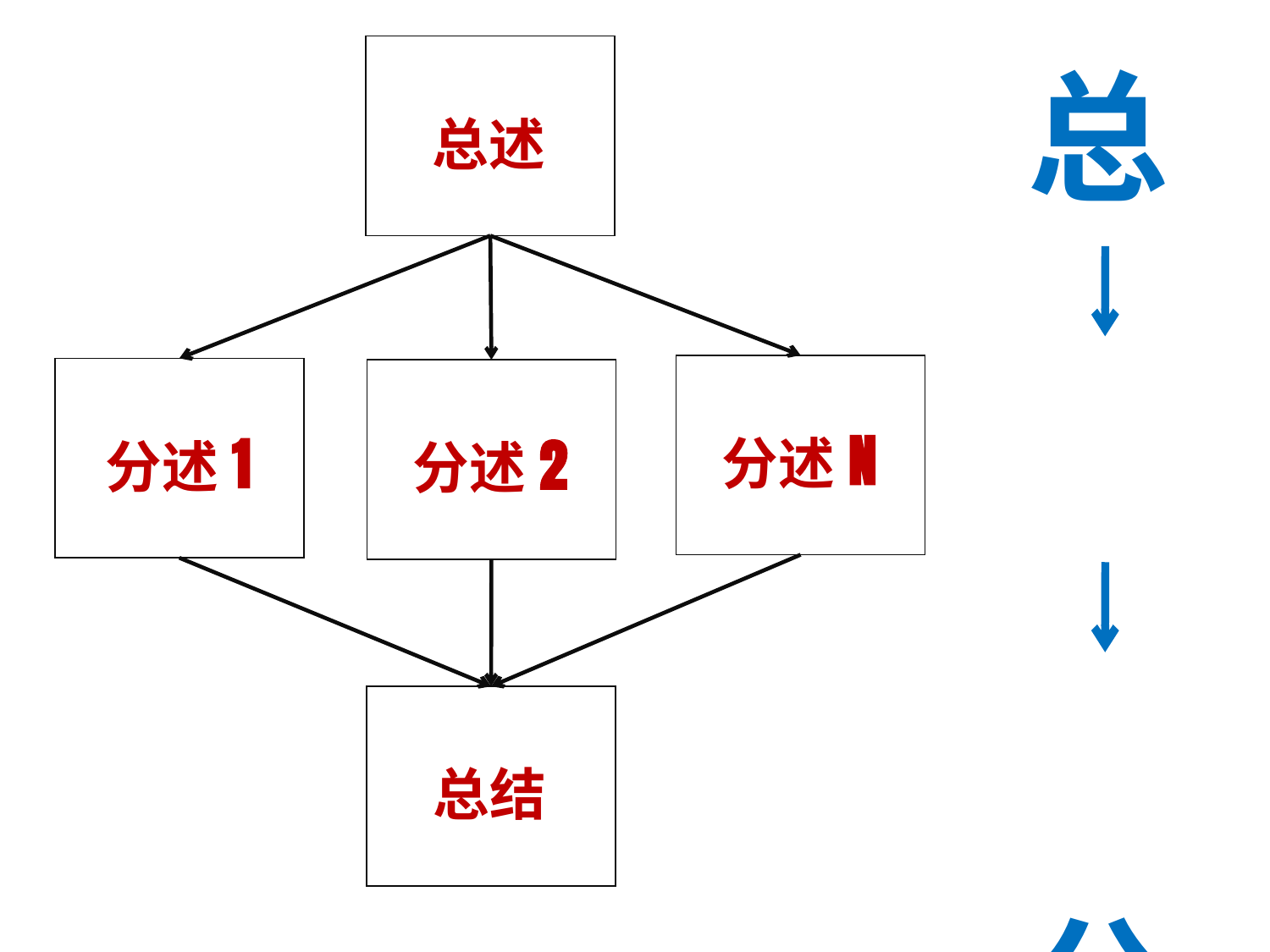

总述
分述N
分述1
分述2
总结
总

分

总